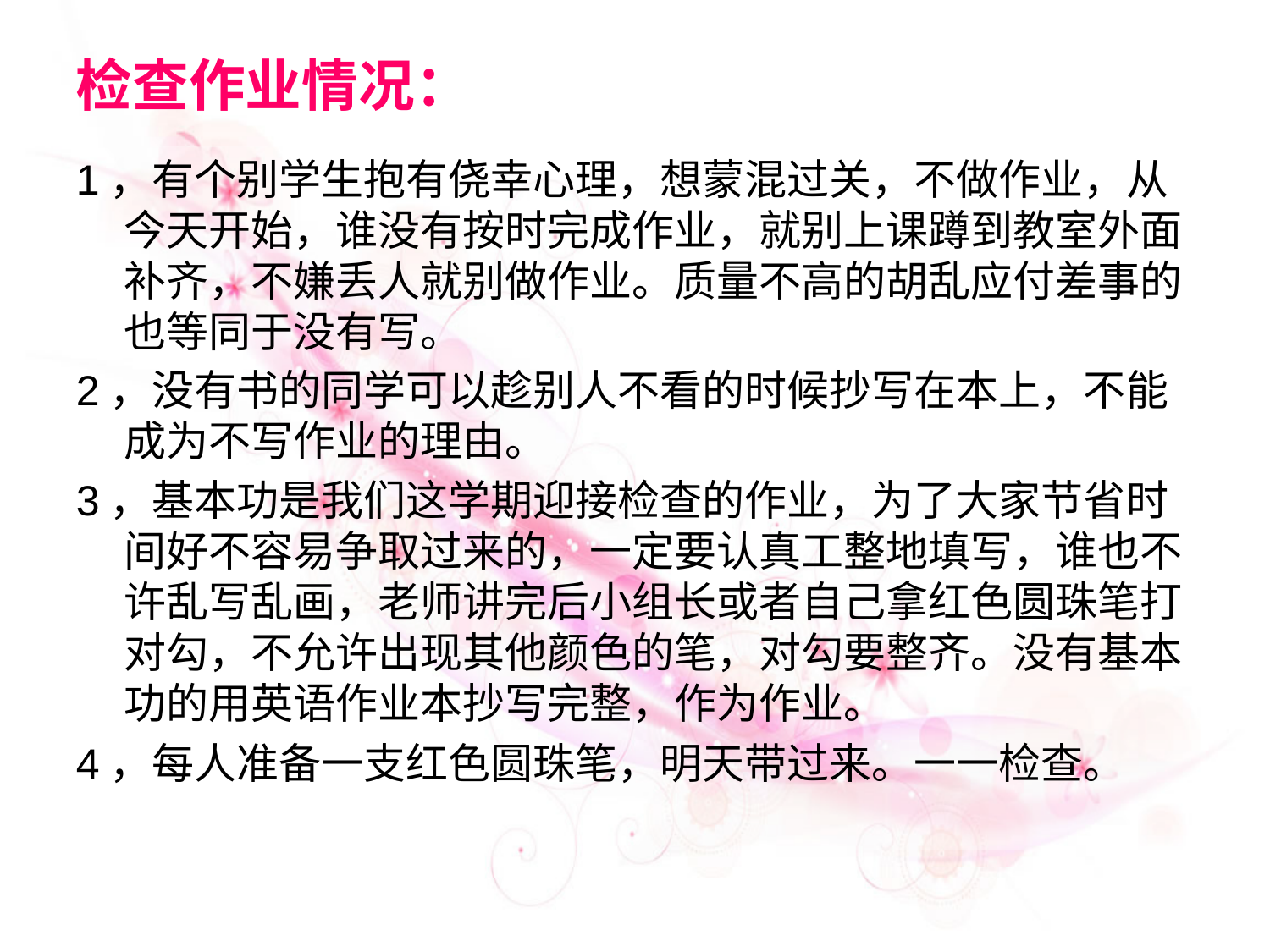

# 检查作业情况：
1，有个别学生抱有侥幸心理，想蒙混过关，不做作业，从今天开始，谁没有按时完成作业，就别上课蹲到教室外面补齐，不嫌丢人就别做作业。质量不高的胡乱应付差事的也等同于没有写。
2，没有书的同学可以趁别人不看的时候抄写在本上，不能成为不写作业的理由。
3，基本功是我们这学期迎接检查的作业，为了大家节省时间好不容易争取过来的，一定要认真工整地填写，谁也不许乱写乱画，老师讲完后小组长或者自己拿红色圆珠笔打对勾，不允许出现其他颜色的笔，对勾要整齐。没有基本功的用英语作业本抄写完整，作为作业。
4，每人准备一支红色圆珠笔，明天带过来。一一检查。